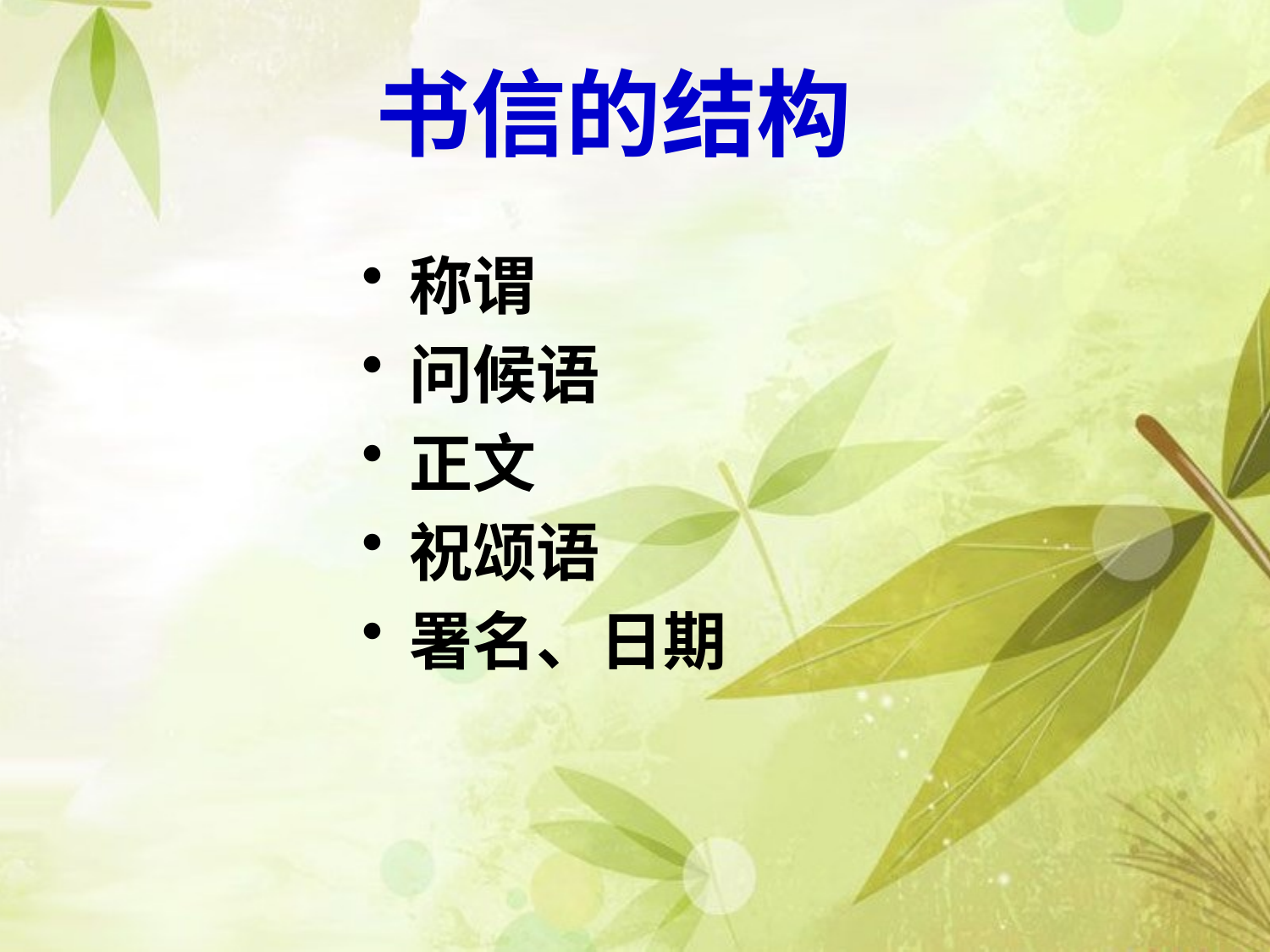

# 书信的结构
称谓
问候语
正文
祝颂语
署名、日期